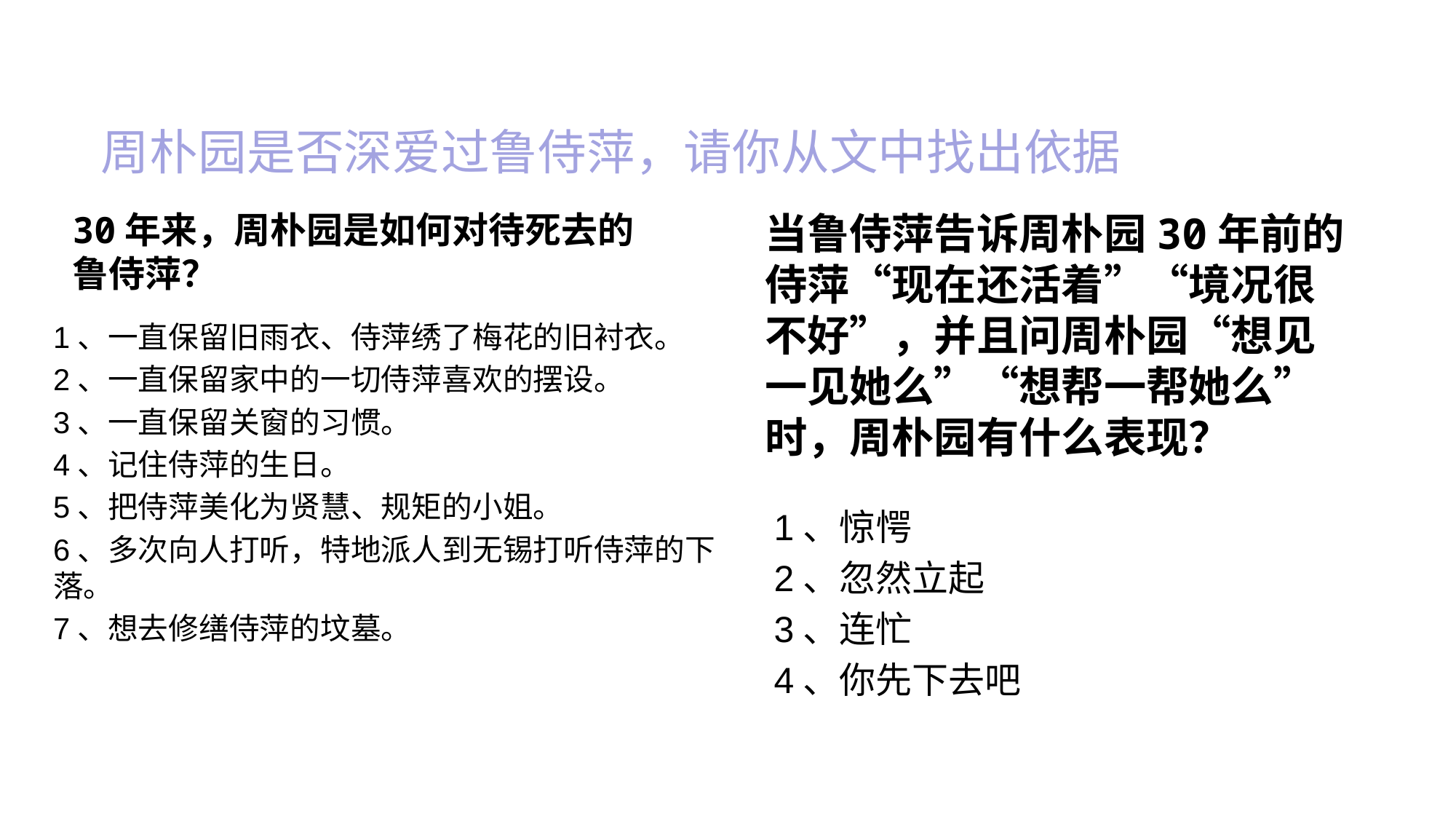

周朴园是否深爱过鲁侍萍，请你从文中找出依据
30年来，周朴园是如何对待死去的鲁侍萍？
当鲁侍萍告诉周朴园30年前的侍萍“现在还活着”“境况很不好”，并且问周朴园“想见一见她么”“想帮一帮她么”时，周朴园有什么表现？
1、一直保留旧雨衣、侍萍绣了梅花的旧衬衣。
2、一直保留家中的一切侍萍喜欢的摆设。
3、一直保留关窗的习惯。
4、记住侍萍的生日。
5、把侍萍美化为贤慧、规矩的小姐。
6、多次向人打听，特地派人到无锡打听侍萍的下落。
7、想去修缮侍萍的坟墓。
1、惊愕
2、忽然立起
3、连忙
4、你先下去吧